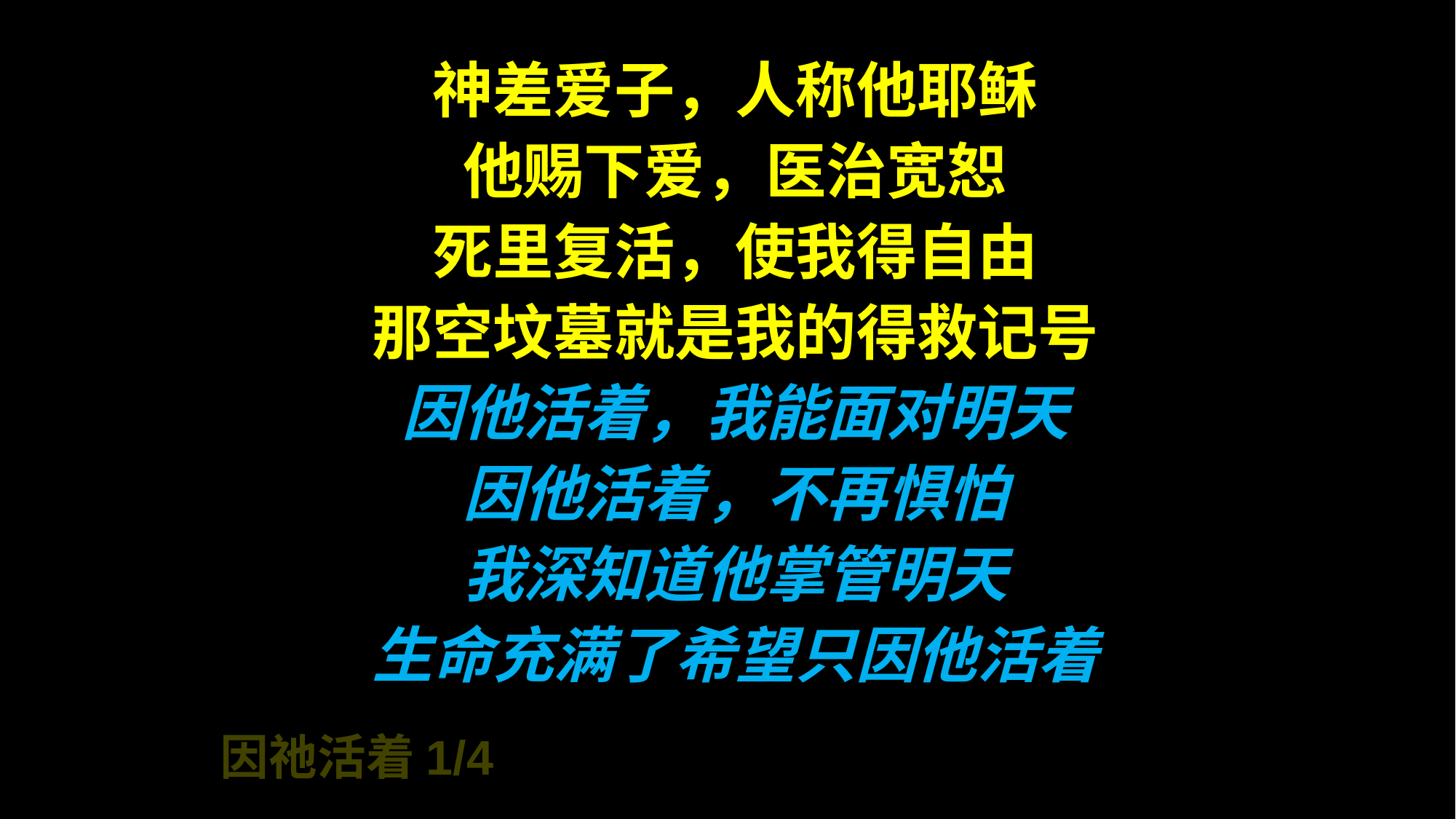

神差爱子，人称他耶稣
他赐下爱，医治宽恕
死里复活，使我得自由
那空坟墓就是我的得救记号
因他活着，我能面对明天
因他活着，不再惧怕
我深知道他掌管明天
生命充满了希望只因他活着
因祂活着1/4